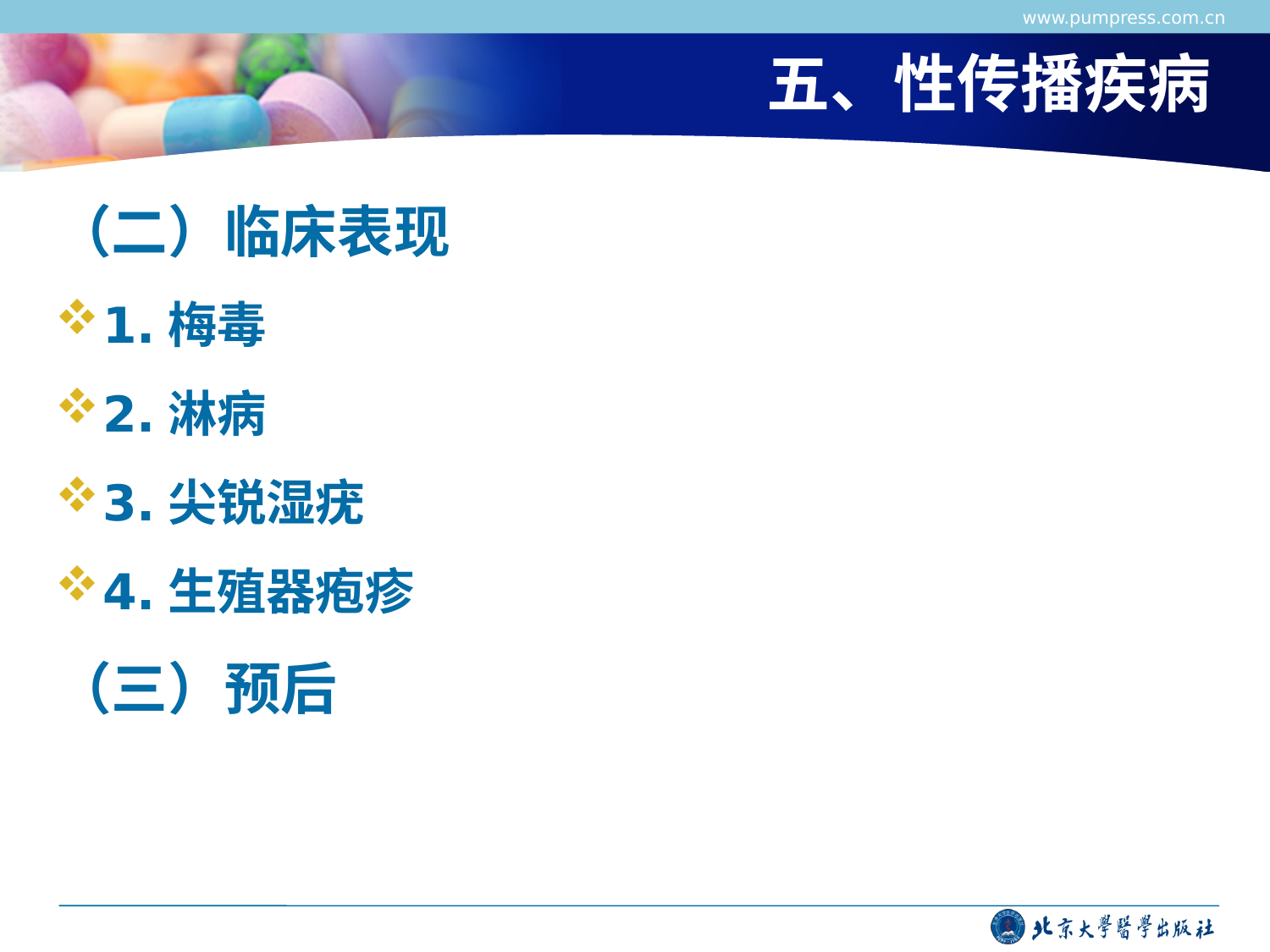

www.pumpress.com.cn
# 五、性传播疾病
（二）临床表现
1.梅毒
2.淋病
3.尖锐湿疣
4.生殖器疱疹
（三）预后